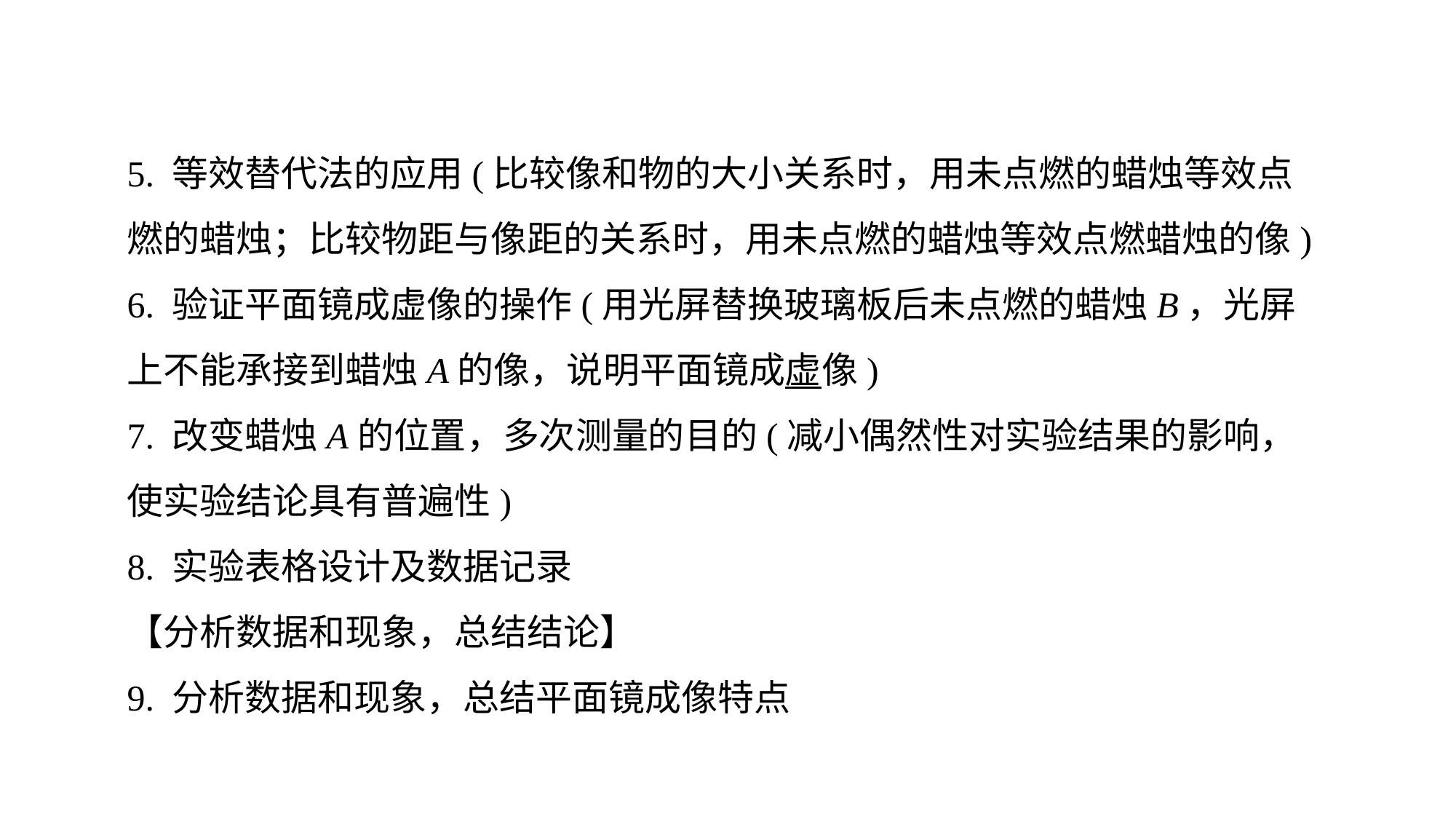

5. 等效替代法的应用(比较像和物的大小关系时，用未点燃的蜡烛等效点燃的蜡烛；比较物距与像距的关系时，用未点燃的蜡烛等效点燃蜡烛的像)
6. 验证平面镜成虚像的操作(用光屏替换玻璃板后未点燃的蜡烛B，光屏上不能承接到蜡烛A的像，说明平面镜成虚像)
7. 改变蜡烛A的位置，多次测量的目的(减小偶然性对实验结果的影响，使实验结论具有普遍性)
8. 实验表格设计及数据记录
【分析数据和现象，总结结论】
9. 分析数据和现象，总结平面镜成像特点